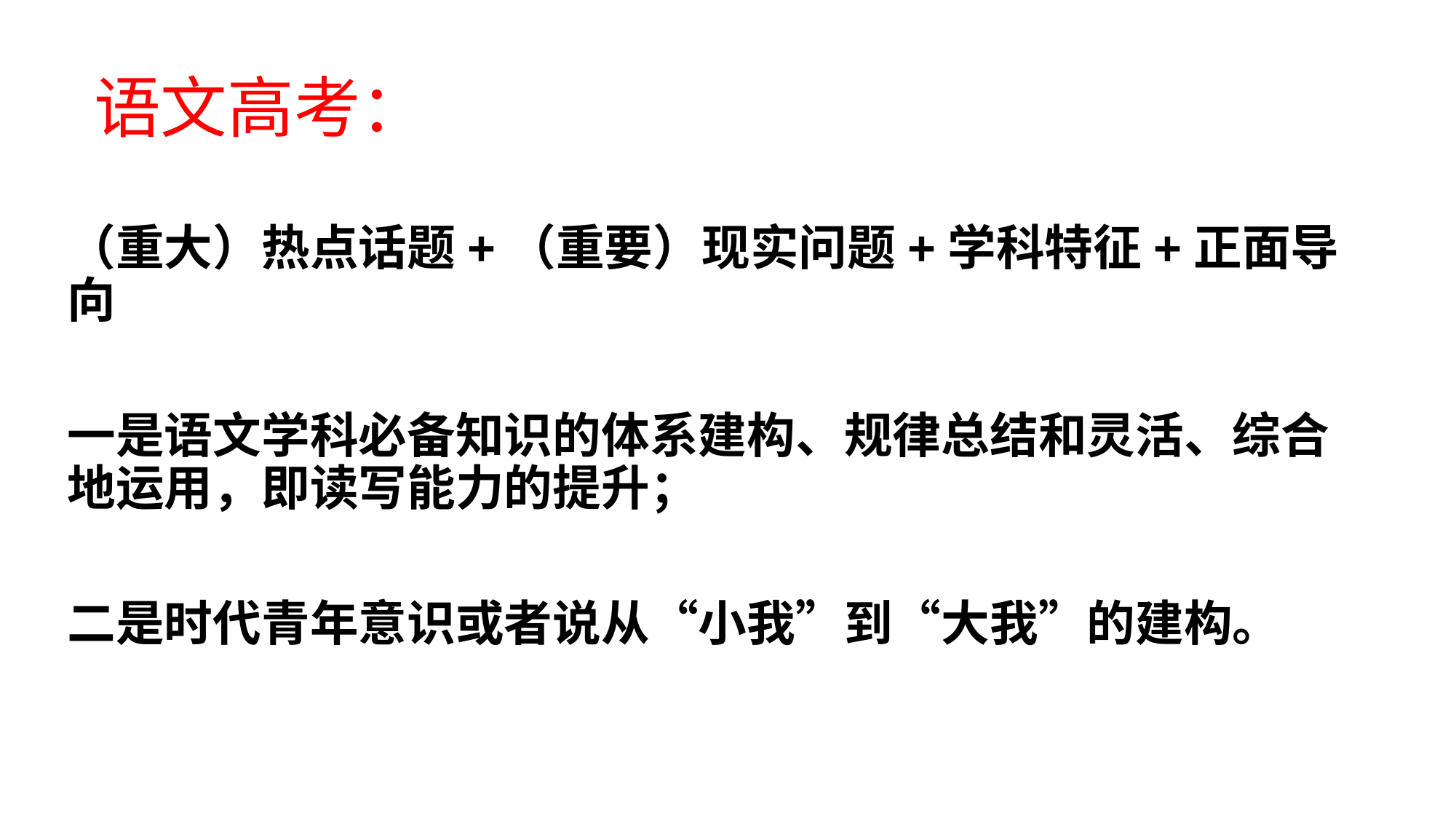

# 语文高考：
（重大）热点话题+（重要）现实问题+学科特征+正面导向

一是语文学科必备知识的体系建构、规律总结和灵活、综合地运用，即读写能力的提升；

二是时代青年意识或者说从“小我”到“大我”的建构。